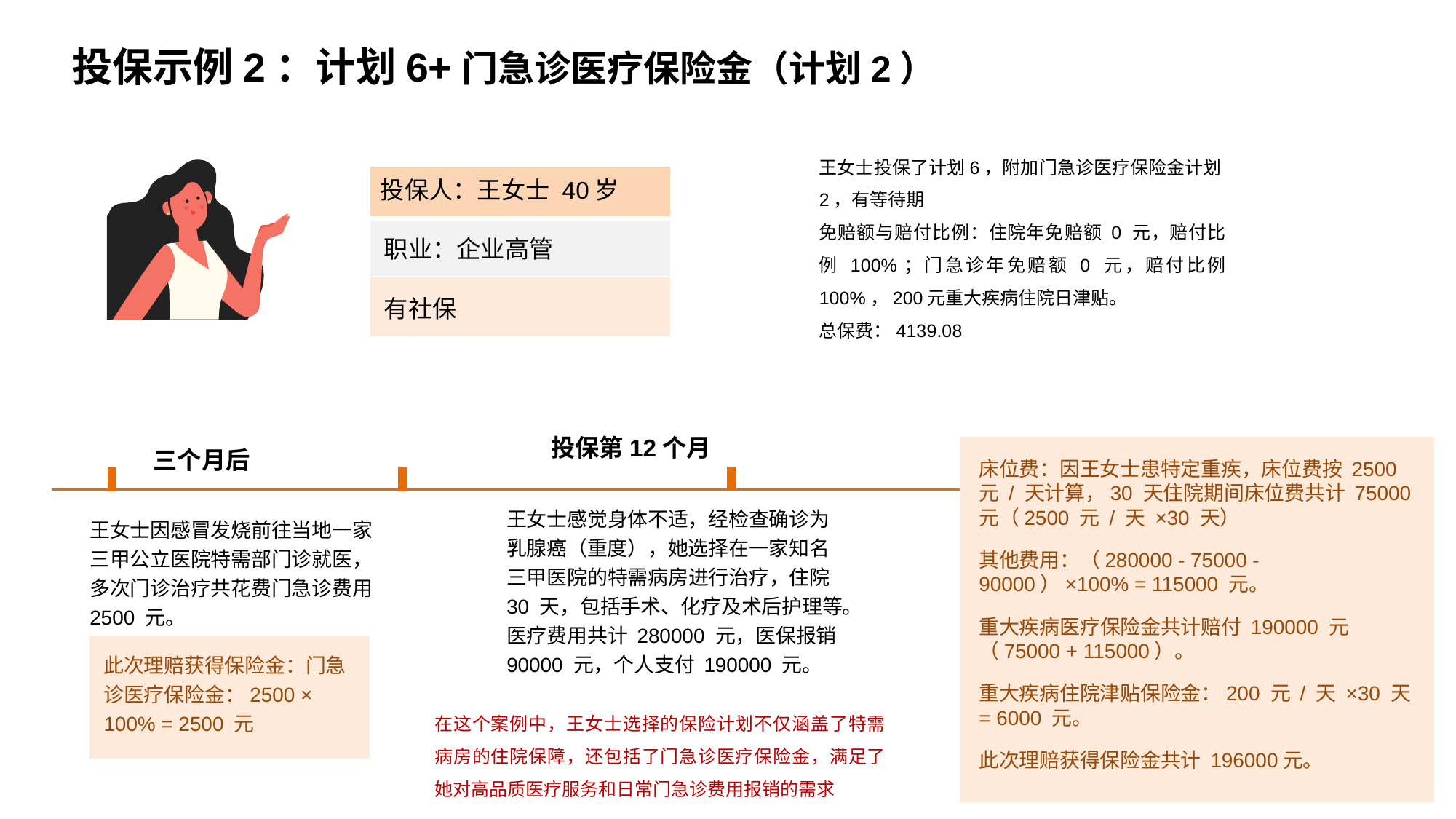

投保示例2：计划6+门急诊医疗保险金（计划2）
王女士投保了计划6，附加门急诊医疗保险金计划2，有等待期
免赔额与赔付比例：住院年免赔额 0 元，赔付比例 100%；门急诊年免赔额 0 元，赔付比例 100%，200元重大疾病住院日津贴。
总保费：4139.08

| 投保人：王女士 40岁 |
| --- |
| 职业：企业高管 |
| 有社保 |

投保第12个月
三个月后

床位费：因王女士患特定重疾，床位费按 2500 元 / 天计算，30 天住院期间床位费共计 75000 元（2500 元 / 天 ×30 天）
其他费用：（280000 - 75000 - 90000）×100% = 115000 元。
重大疾病医疗保险金共计赔付 190000 元（75000 + 115000）。
重大疾病住院津贴保险金：200 元 / 天 ×30 天 = 6000 元。
此次理赔获得保险金共计 196000元。
王女士感觉身体不适，经检查确诊为乳腺癌（重度），她选择在一家知名三甲医院的特需病房进行治疗，住院 30 天，包括手术、化疗及术后护理等。医疗费用共计 280000 元，医保报销 90000 元，个人支付 190000 元。
王女士因感冒发烧前往当地一家三甲公立医院特需部门诊就医，多次门诊治疗共花费门急诊费用 2500 元。

此次理赔获得保险金：门急诊医疗保险金：2500 × 100% = 2500 元
在这个案例中，王女士选择的保险计划不仅涵盖了特需病房的住院保障，还包括了门急诊医疗保险金，满足了她对高品质医疗服务和日常门急诊费用报销的需求